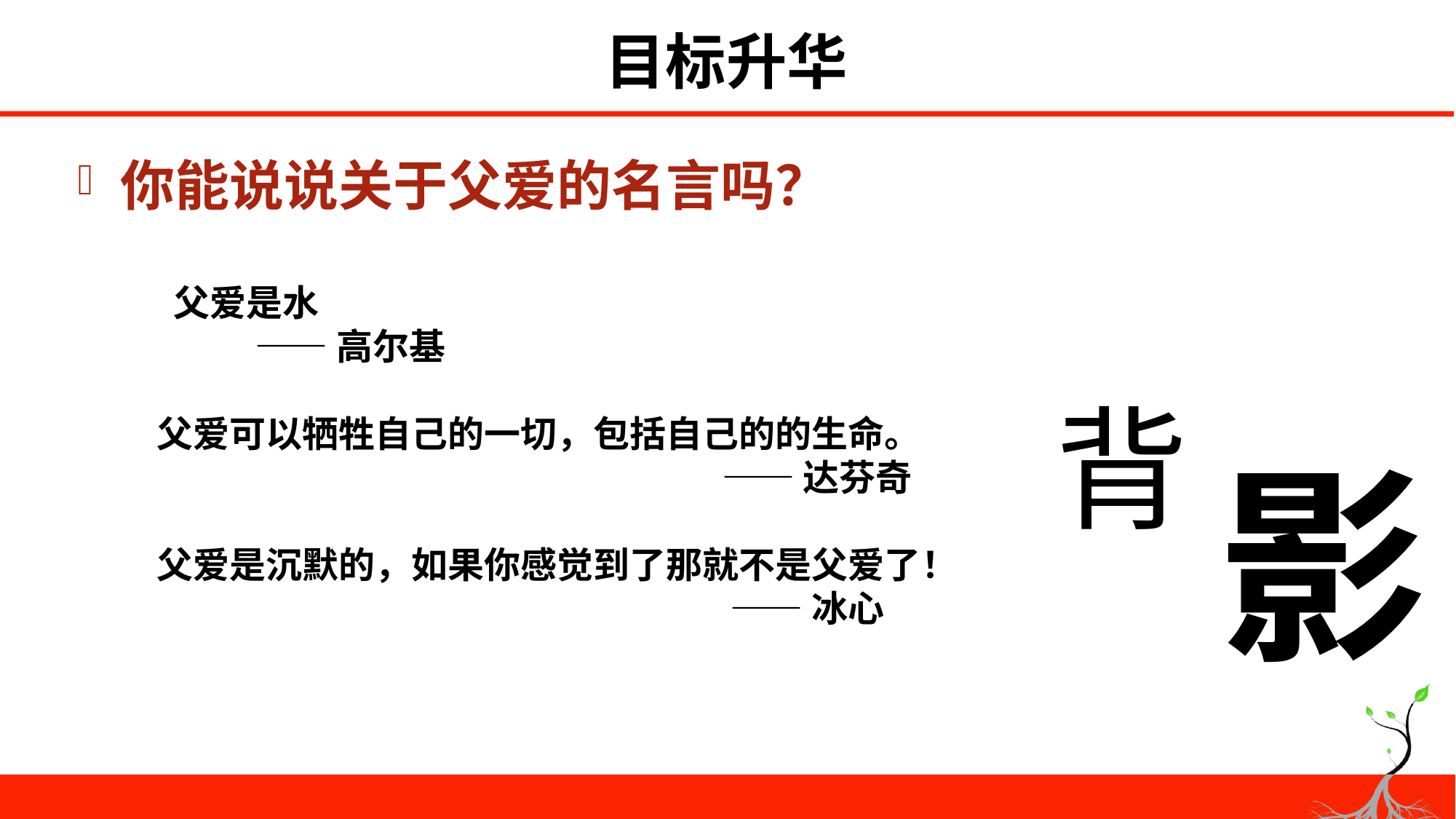

# 目标升华
你能说说关于父爱的名言吗？
 父爱是水
            ——高尔基

父爱可以牺牲自己的一切，包括自己的的生命。
                                                                     ——达芬奇

父爱是沉默的，如果你感觉到了那就不是父爱了！
                                                                      ——冰心
背
影